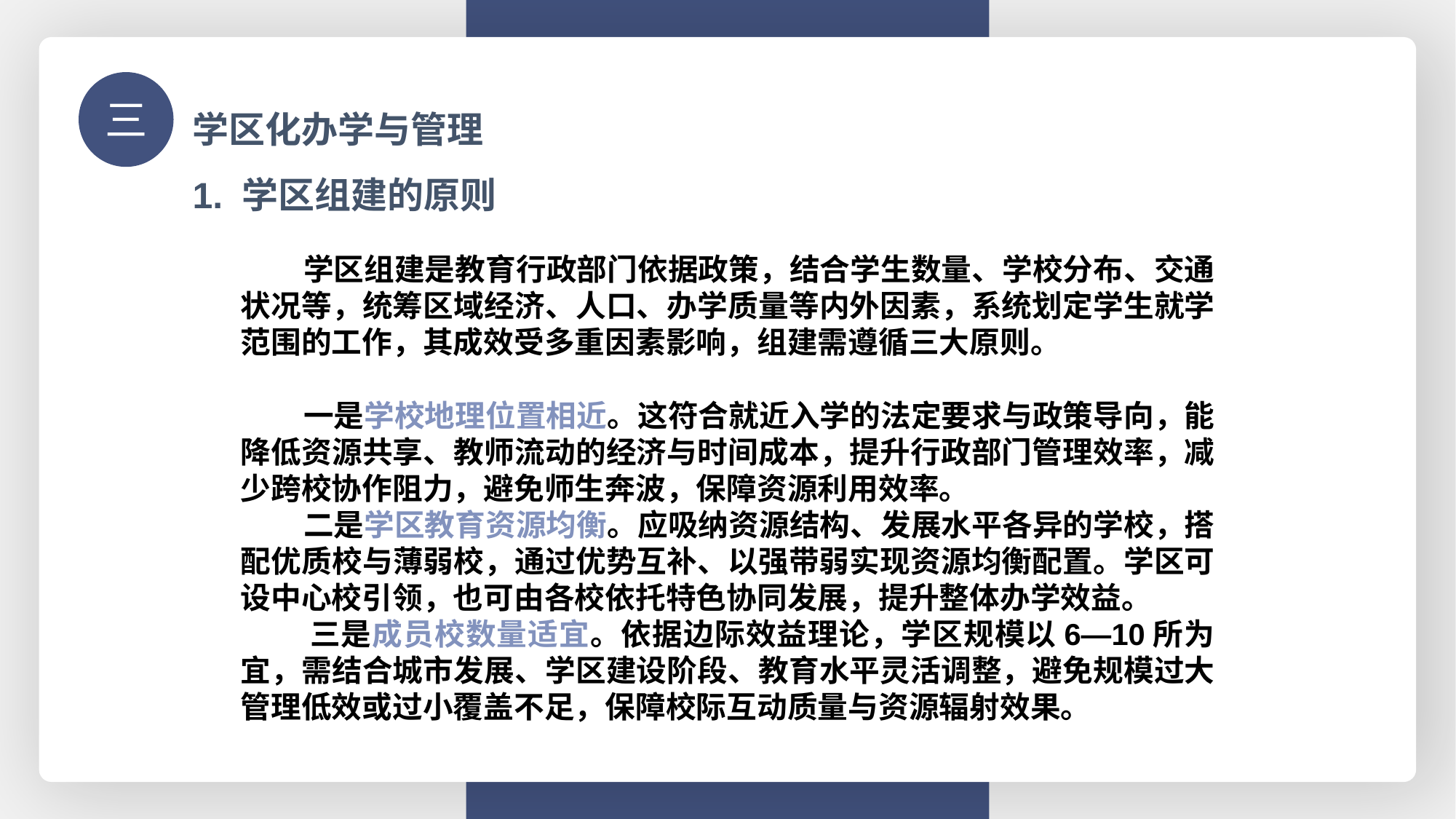

学区化办学与管理
三
1. 学区组建的原则
        学区组建是教育行政部门依据政策，结合学生数量、学校分布、交通状况等，统筹区域经济、人口、办学质量等内外因素，系统划定学生就学范围的工作，其成效受多重因素影响，组建需遵循三大原则。

        一是学校地理位置相近。这符合就近入学的法定要求与政策导向，能降低资源共享、教师流动的经济与时间成本，提升行政部门管理效率，减少跨校协作阻力，避免师生奔波，保障资源利用效率。
        二是学区教育资源均衡。应吸纳资源结构、发展水平各异的学校，搭配优质校与薄弱校，通过优势互补、以强带弱实现资源均衡配置。学区可设中心校引领，也可由各校依托特色协同发展，提升整体办学效益。
        三是成员校数量适宜。依据边际效益理论，学区规模以6—10所为宜，需结合城市发展、学区建设阶段、教育水平灵活调整，避免规模过大管理低效或过小覆盖不足，保障校际互动质量与资源辐射效果。